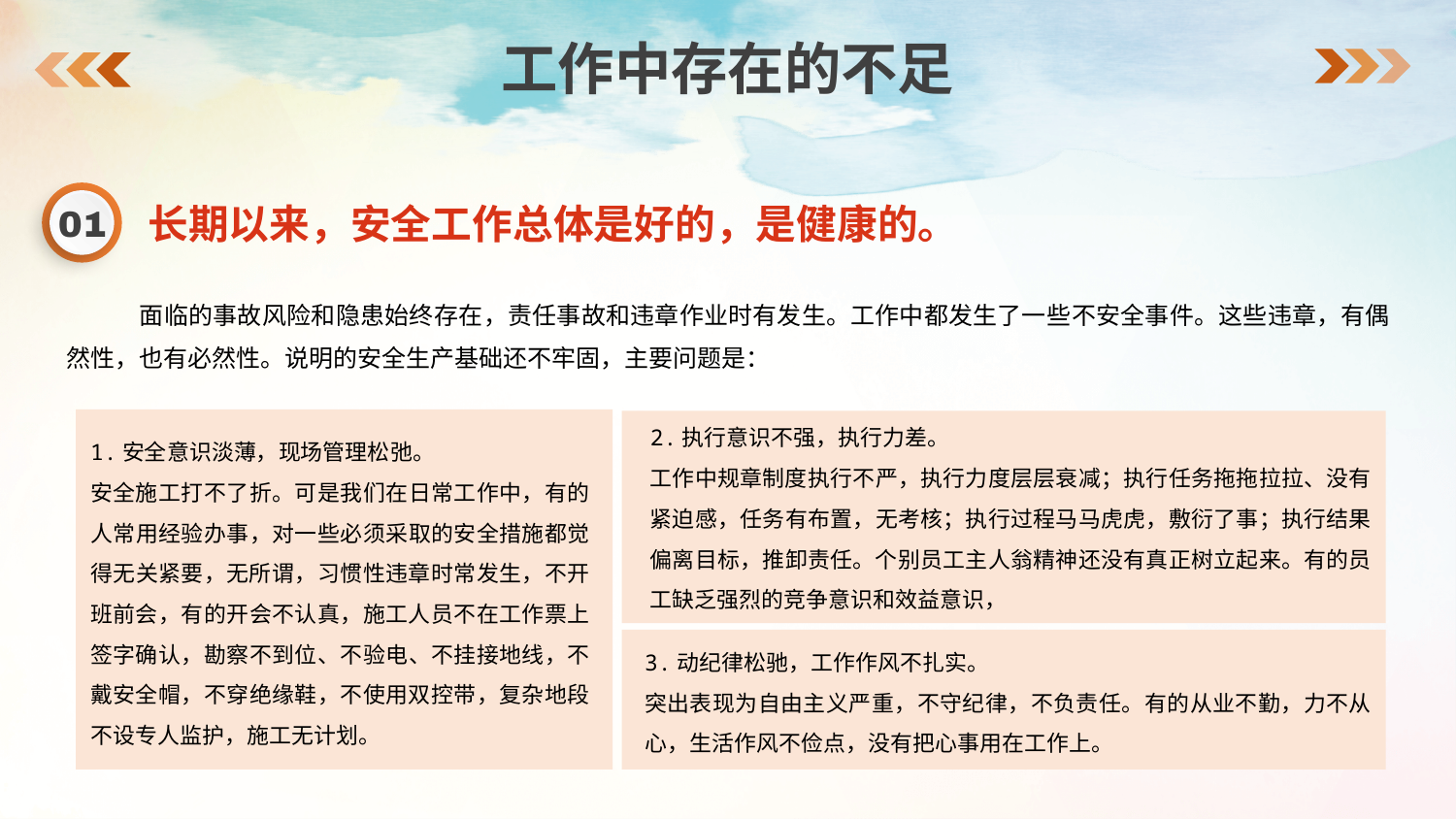

工作中存在的不足

01
长期以来，安全工作总体是好的，是健康的。
面临的事故风险和隐患始终存在，责任事故和违章作业时有发生。工作中都发生了一些不安全事件。这些违章，有偶然性，也有必然性。说明的安全生产基础还不牢固，主要问题是：
2.执行意识不强，执行力差。
工作中规章制度执行不严，执行力度层层衰减；执行任务拖拖拉拉、没有紧迫感，任务有布置，无考核；执行过程马马虎虎，敷衍了事；执行结果偏离目标，推卸责任。个别员工主人翁精神还没有真正树立起来。有的员工缺乏强烈的竞争意识和效益意识，

1.安全意识淡薄，现场管理松弛。
安全施工打不了折。可是我们在日常工作中，有的人常用经验办事，对一些必须采取的安全措施都觉得无关紧要，无所谓，习惯性违章时常发生，不开班前会，有的开会不认真，施工人员不在工作票上签字确认，勘察不到位、不验电、不挂接地线，不戴安全帽，不穿绝缘鞋，不使用双控带，复杂地段不设专人监护，施工无计划。
3.动纪律松驰，工作作风不扎实。
突出表现为自由主义严重，不守纪律，不负责任。有的从业不勤，力不从心，生活作风不俭点，没有把心事用在工作上。